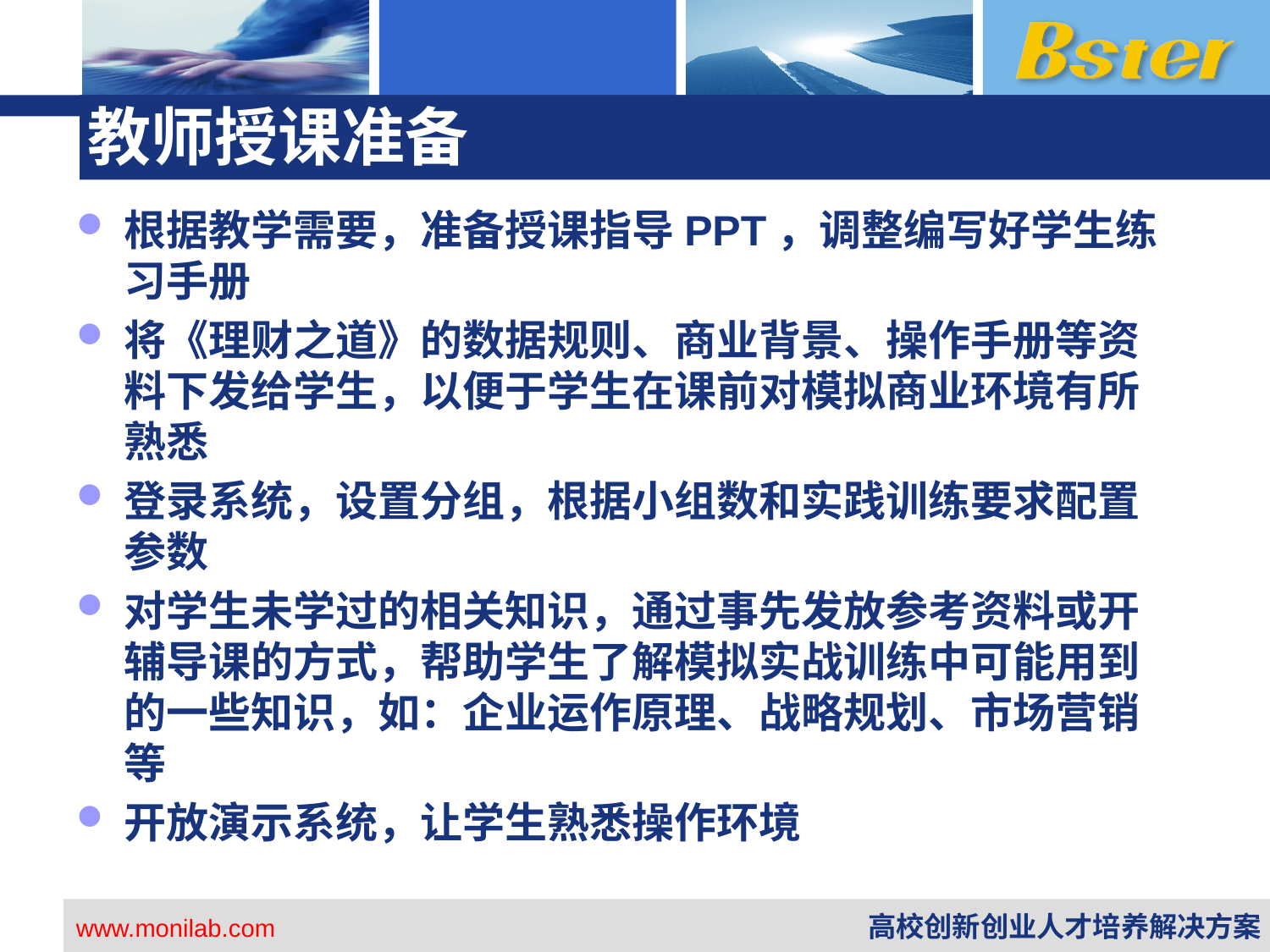

# 教师授课准备
根据教学需要，准备授课指导PPT，调整编写好学生练习手册
将《理财之道》的数据规则、商业背景、操作手册等资料下发给学生，以便于学生在课前对模拟商业环境有所熟悉
登录系统，设置分组，根据小组数和实践训练要求配置参数
对学生未学过的相关知识，通过事先发放参考资料或开辅导课的方式，帮助学生了解模拟实战训练中可能用到的一些知识，如：企业运作原理、战略规划、市场营销等
开放演示系统，让学生熟悉操作环境